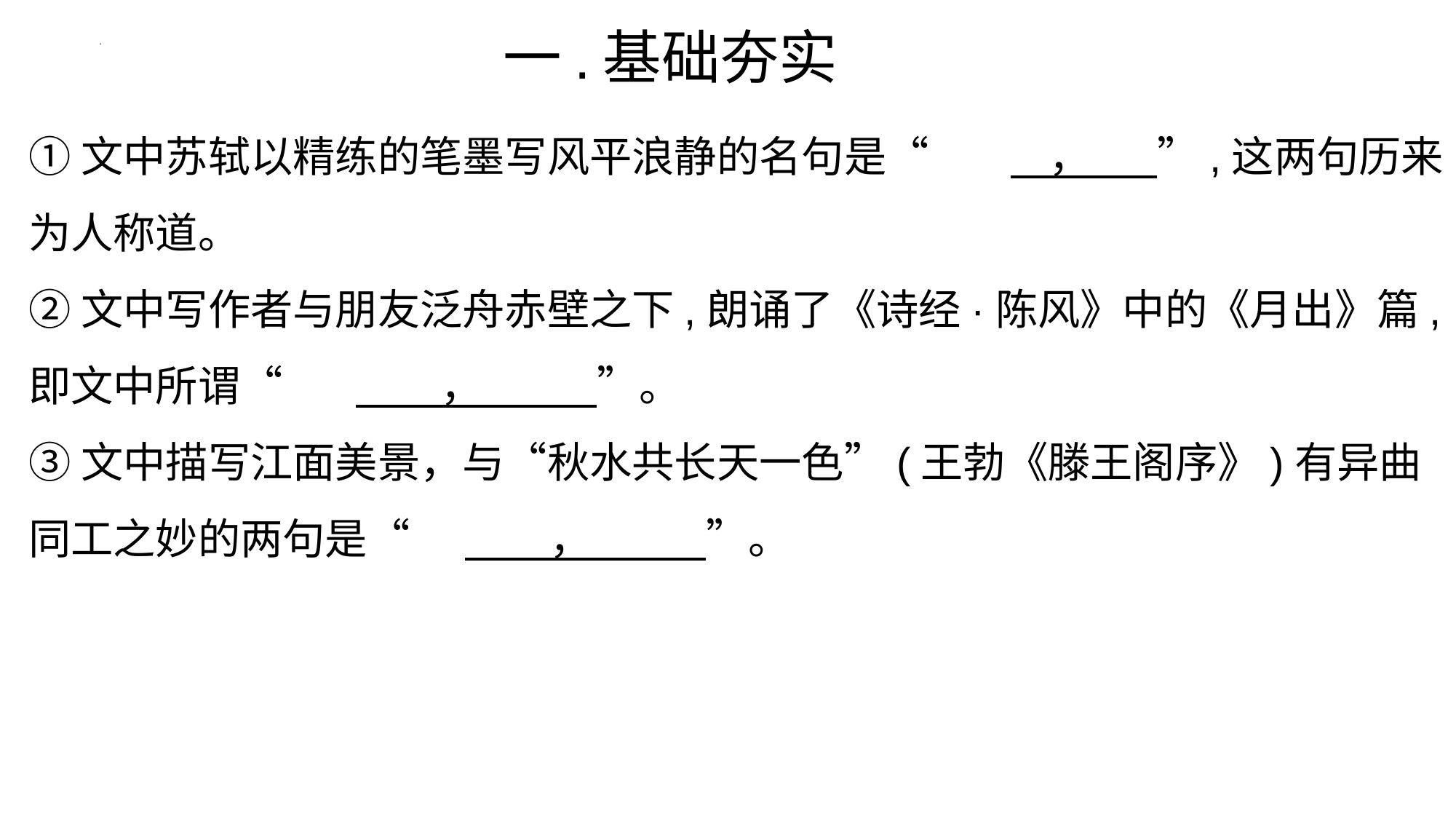

一.基础夯实
①文中苏轼以精练的笔墨写风平浪静的名句是“	    ，       ”,这两句历来为人称道。
②文中写作者与朋友泛舟赤壁之下,朗诵了《诗经·陈风》中的《月出》篇,即文中所谓“	         ，            ”。
③文中描写江面美景，与“秋水共长天一色”(王勃《滕王阁序》)有异曲同工之妙的两句是“	         ，            ”。